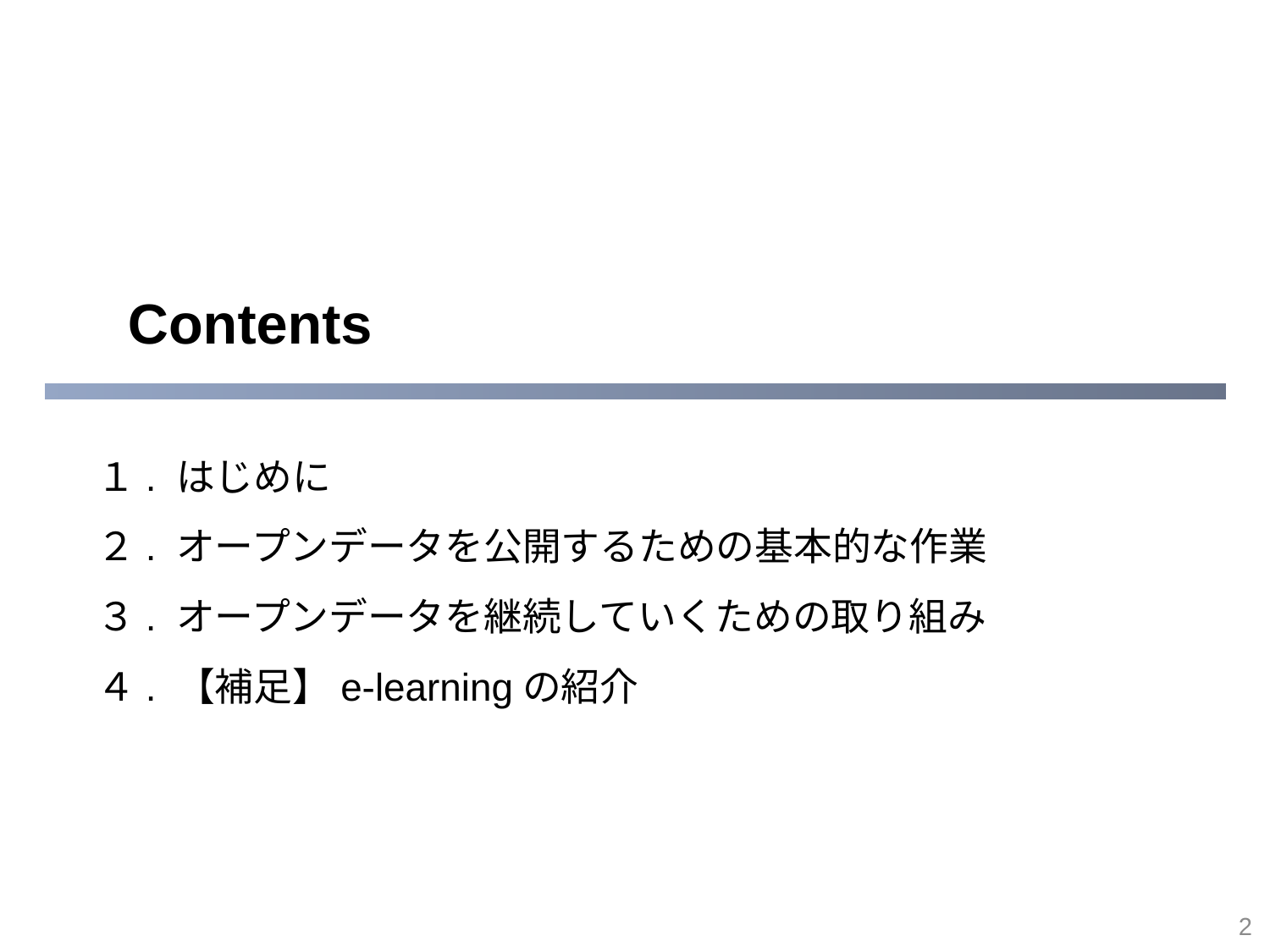

１. はじめに
２. オープンデータを公開するための基本的な作業
３. オープンデータを継続していくための取り組み
４. 【補足】e-learningの紹介
2